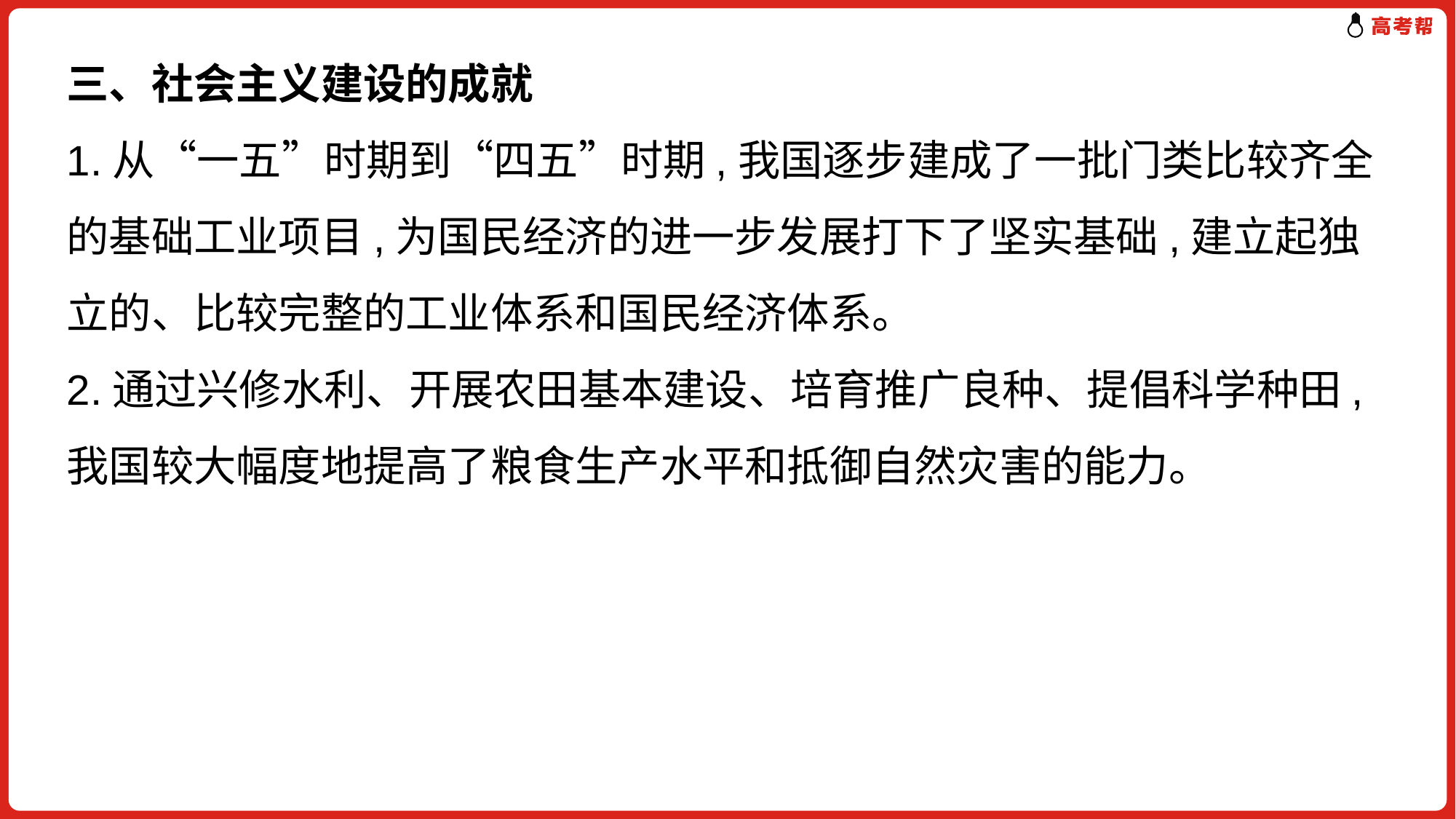

三、社会主义建设的成就
1.从“一五”时期到“四五”时期,我国逐步建成了一批门类比较齐全的基础工业项目,为国民经济的进一步发展打下了坚实基础,建立起独立的、比较完整的工业体系和国民经济体系。
2.通过兴修水利、开展农田基本建设、培育推广良种、提倡科学种田,我国较大幅度地提高了粮食生产水平和抵御自然灾害的能力。